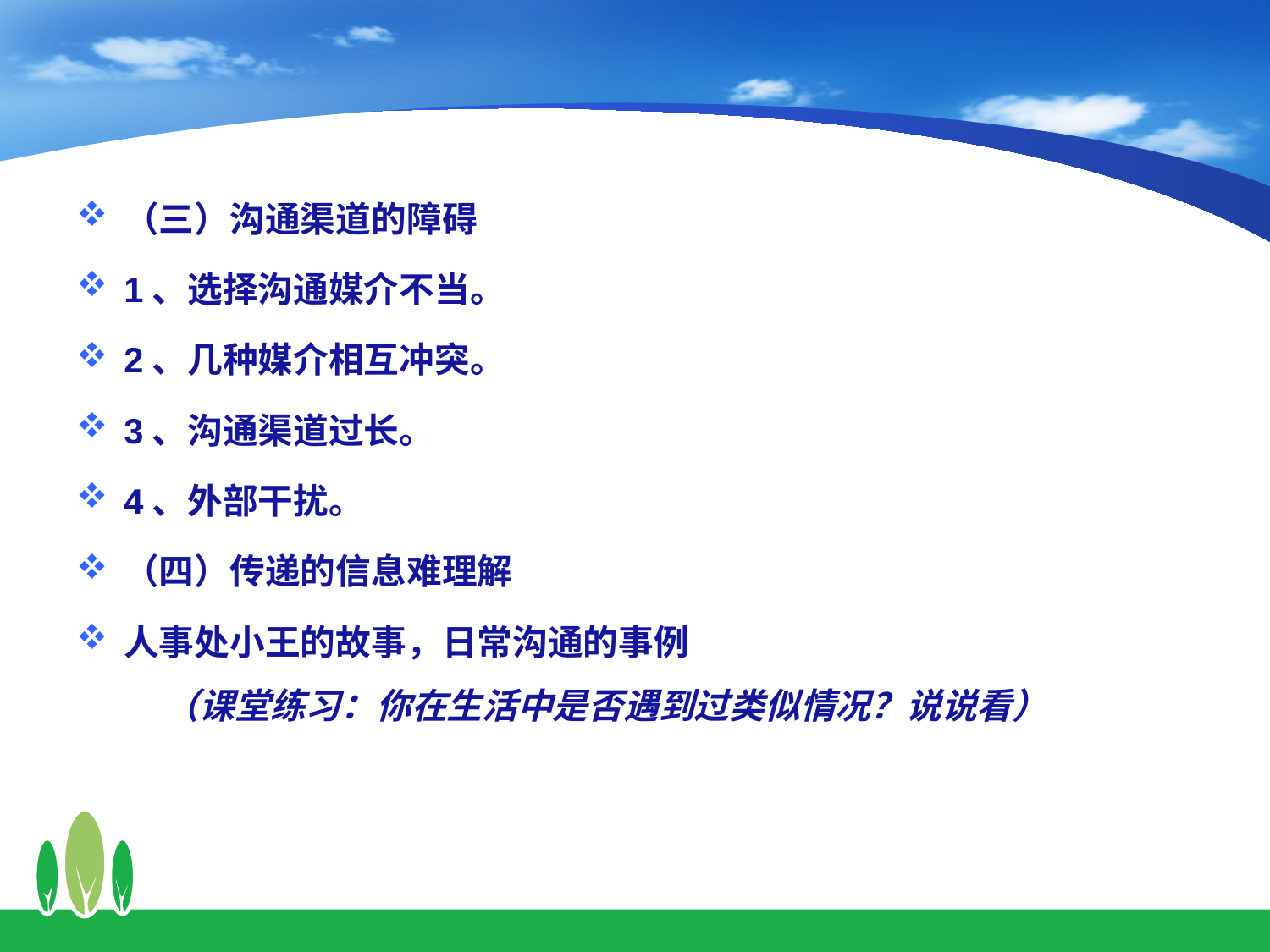

（三）沟通渠道的障碍
1、选择沟通媒介不当。
2、几种媒介相互冲突。
3、沟通渠道过长。
4、外部干扰。
（四）传递的信息难理解
人事处小王的故事，日常沟通的事例
     （课堂练习：你在生活中是否遇到过类似情况？说说看）

88